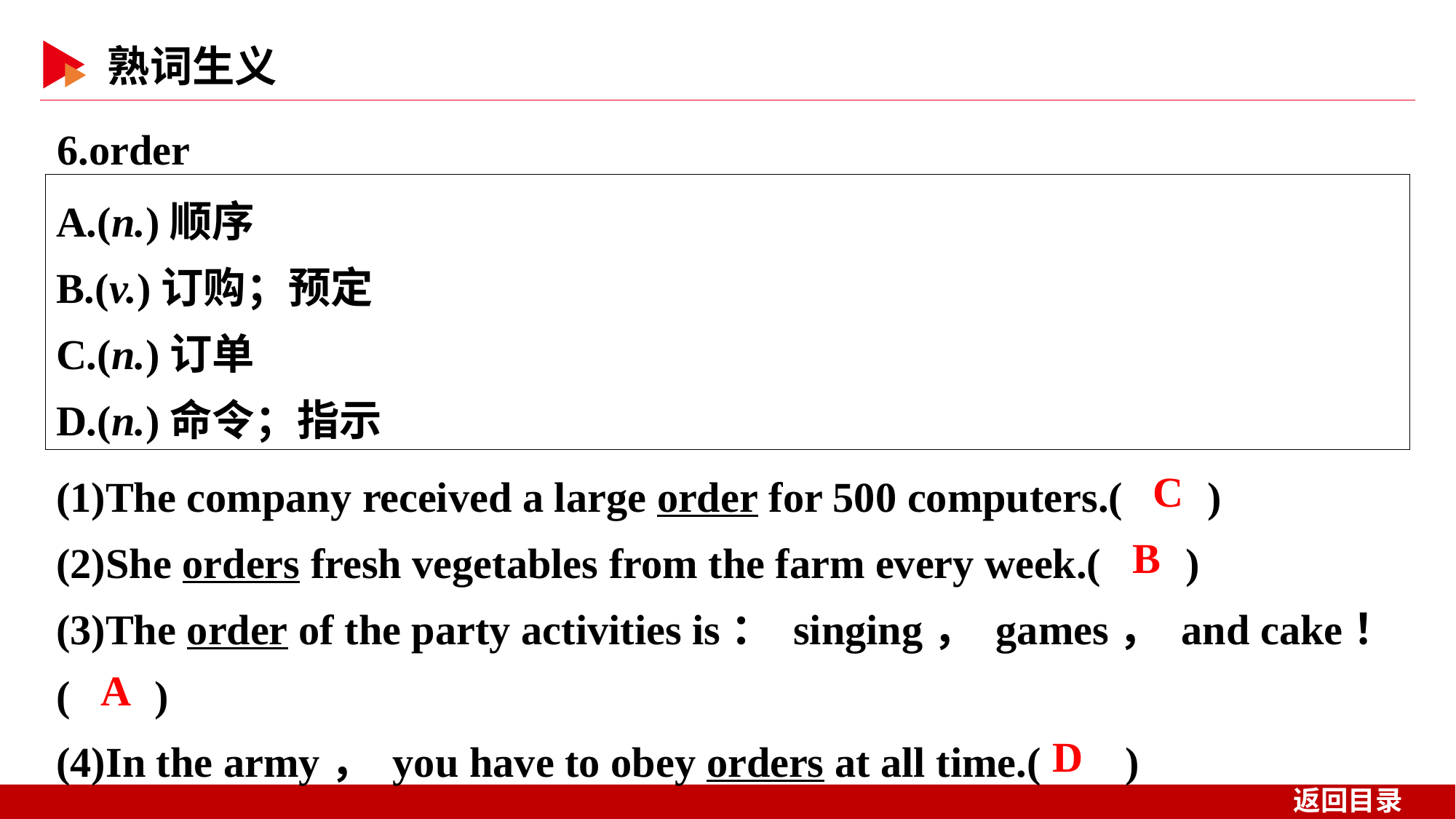

6.order
A.(n.)顺序
B.(v.)订购；预定
C.(n.)订单
D.(n.)命令；指示
(1)The company received a large order for 500 computers.(        )
(2)She orders fresh vegetables from the farm every week.(        )
(3)The order of the party activities is： singing， games， and cake！(        )
(4)In the army， you have to obey orders at all time.(        )
   C
   B
   A
   D